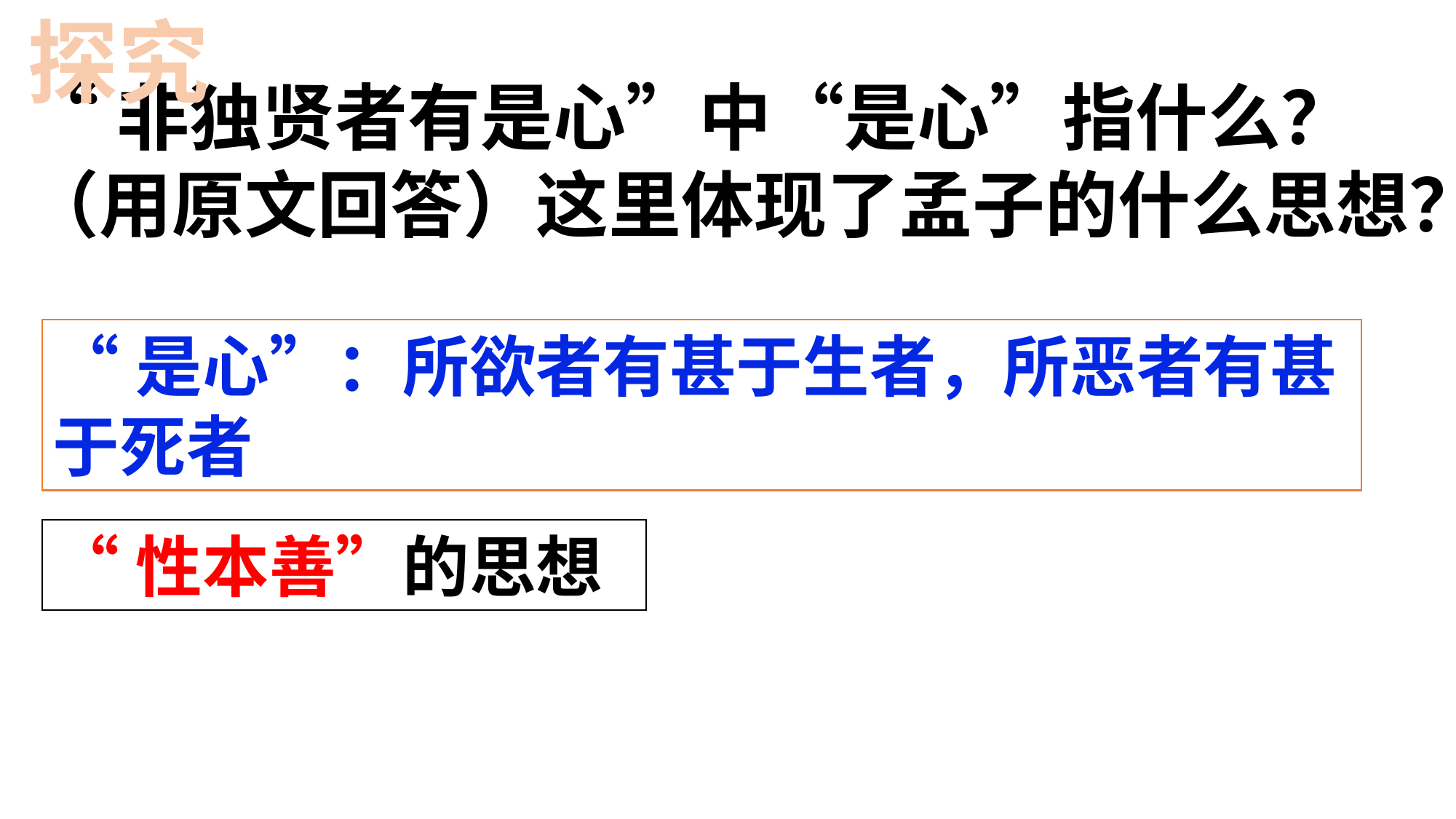

探究
“非独贤者有是心”中“是心”指什么？（用原文回答）这里体现了孟子的什么思想？
“是心”：所欲者有甚于生者，所恶者有甚于死者
“性本善”的思想